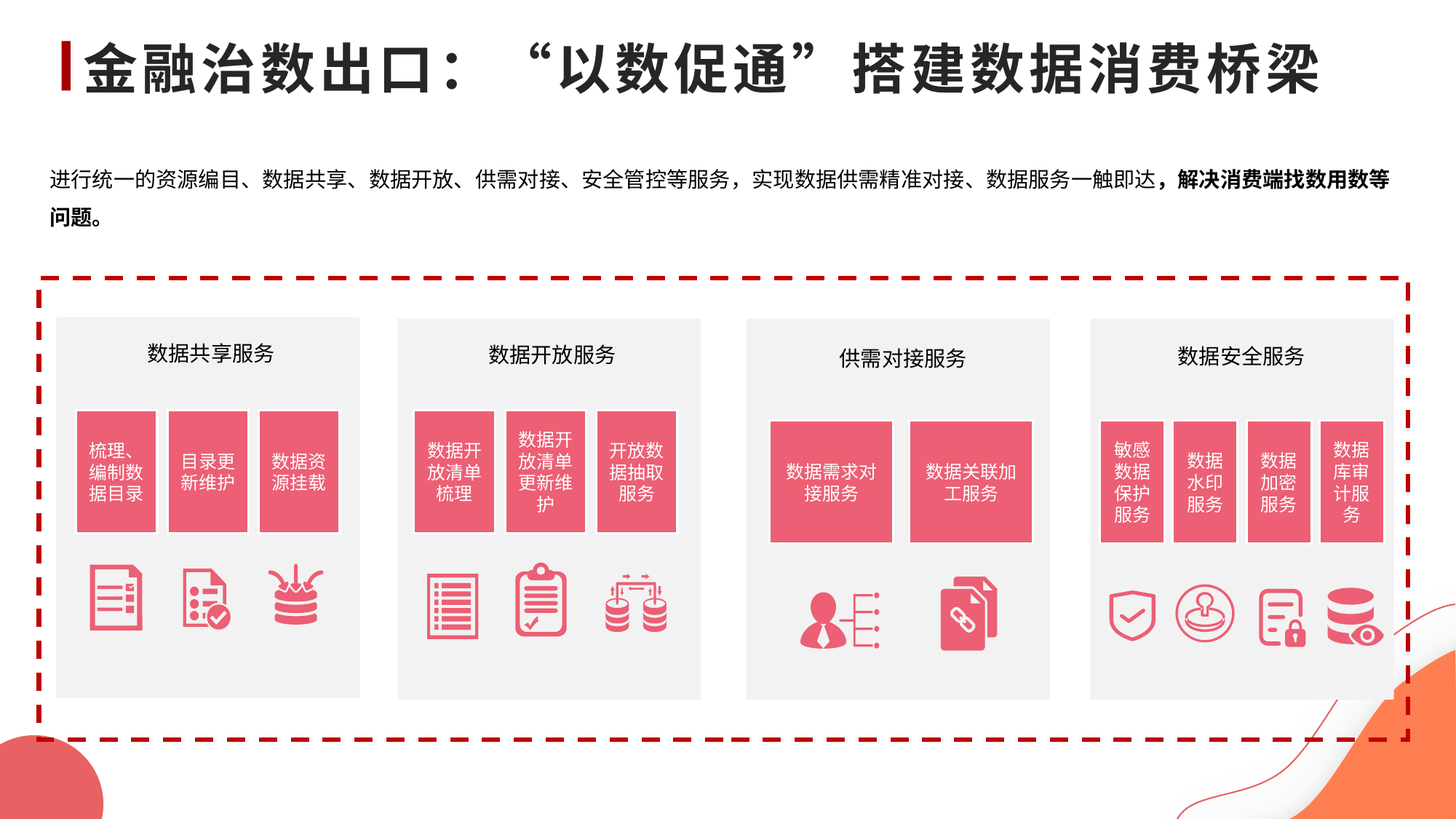

# 金融治数出口：“以数促通”搭建数据消费桥梁
进行统一的资源编目、数据共享、数据开放、供需对接、安全管控等服务，实现数据供需精准对接、数据服务一触即达，解决消费端找数用数等问题。

数据共享服务
数据开放服务
数据安全服务
供需对接服务
梳理、编制数据目录
目录更新维护
数据资源挂载
数据开放清单梳理
数据开放清单更新维护
开放数据抽取服务
数据需求对接服务
数据关联加工服务
敏感数据保护服务
数据水印服务
数据加密服务
数据库审计服务